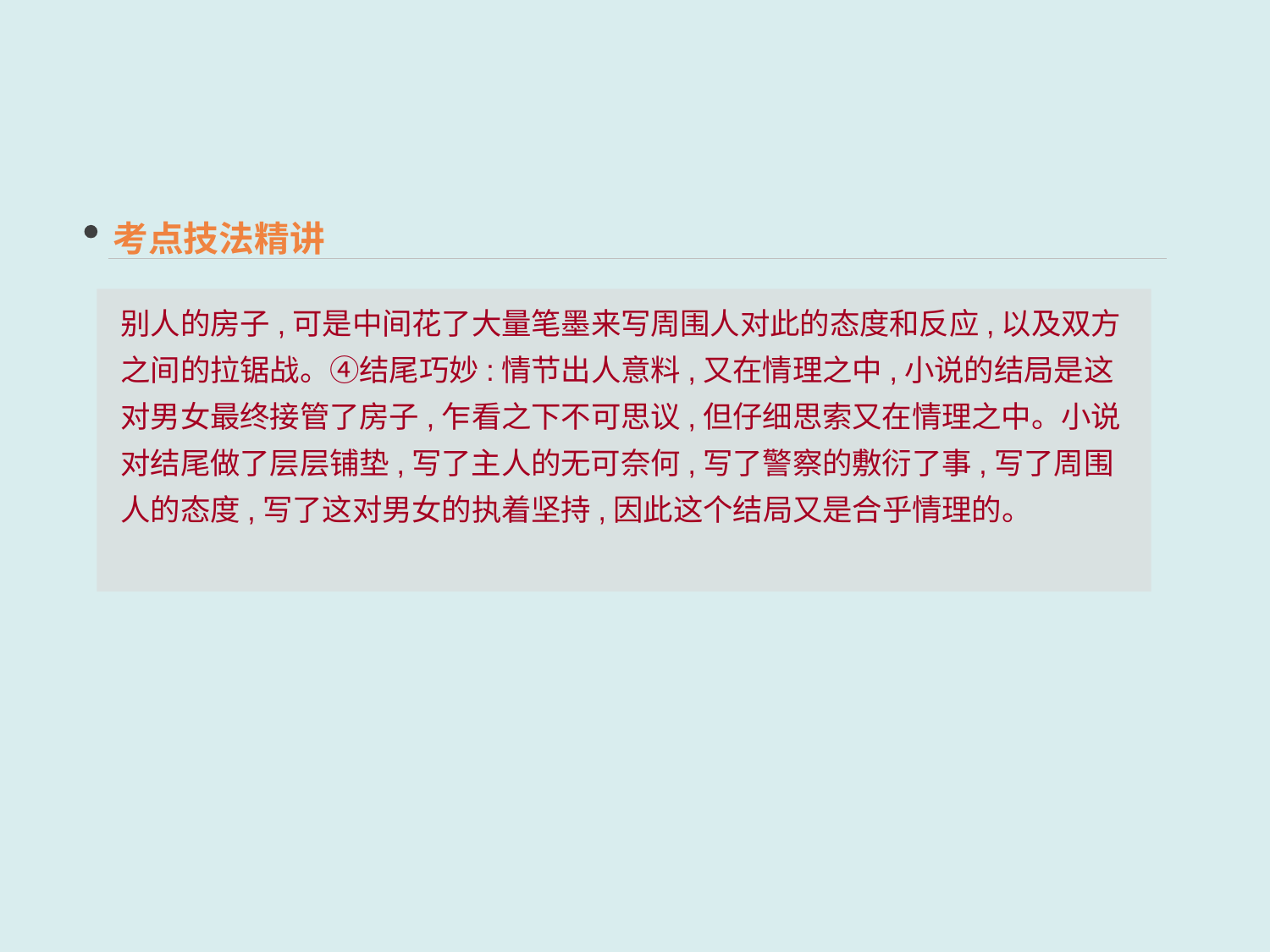

考点技法精讲

别人的房子,可是中间花了大量笔墨来写周围人对此的态度和反应,以及双方之间的拉锯战。④结尾巧妙:情节出人意料,又在情理之中,小说的结局是这对男女最终接管了房子,乍看之下不可思议,但仔细思索又在情理之中。小说对结尾做了层层铺垫,写了主人的无可奈何,写了警察的敷衍了事,写了周围人的态度,写了这对男女的执着坚持,因此这个结局又是合乎情理的。